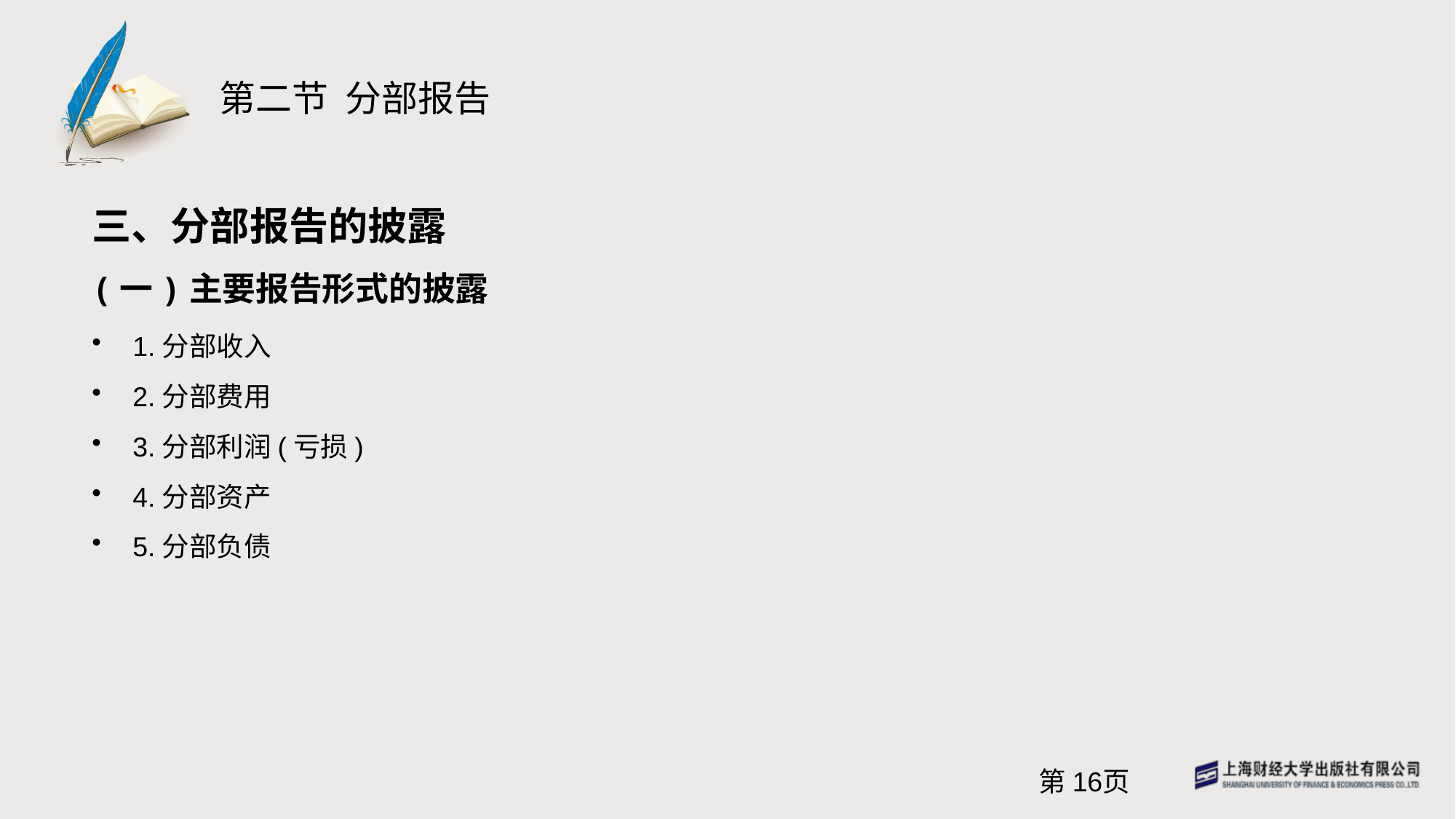

# 第二节  分部报告
三、分部报告的披露
(一)主要报告形式的披露
1.分部收入
2.分部费用
3.分部利润(亏损)
4.分部资产
5.分部负债

16